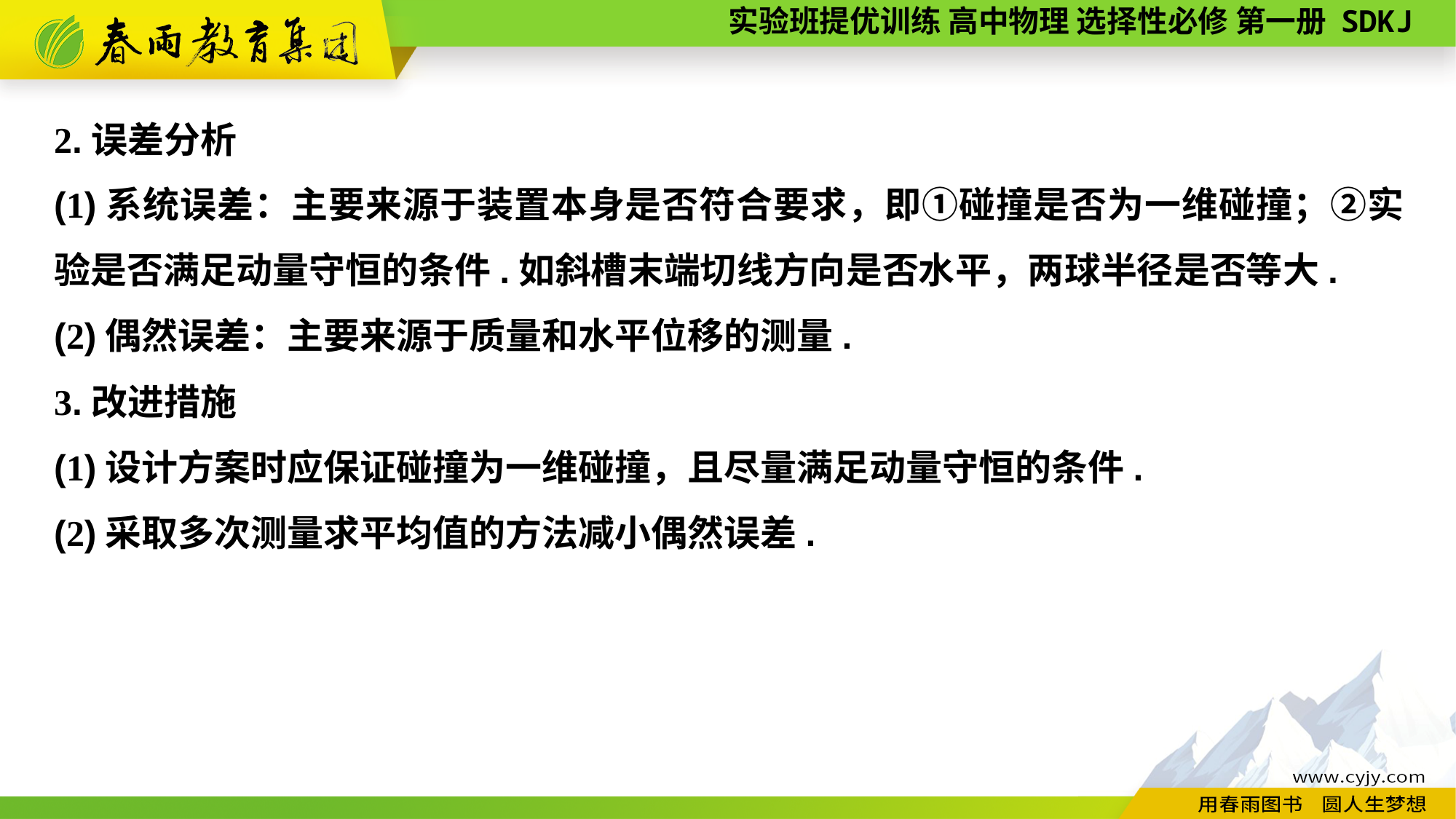

2.误差分析
(1)系统误差：主要来源于装置本身是否符合要求，即①碰撞是否为一维碰撞；②实验是否满足动量守恒的条件.如斜槽末端切线方向是否水平，两球半径是否等大.
(2)偶然误差：主要来源于质量和水平位移的测量.
3.改进措施
(1)设计方案时应保证碰撞为一维碰撞，且尽量满足动量守恒的条件.
(2)采取多次测量求平均值的方法减小偶然误差.